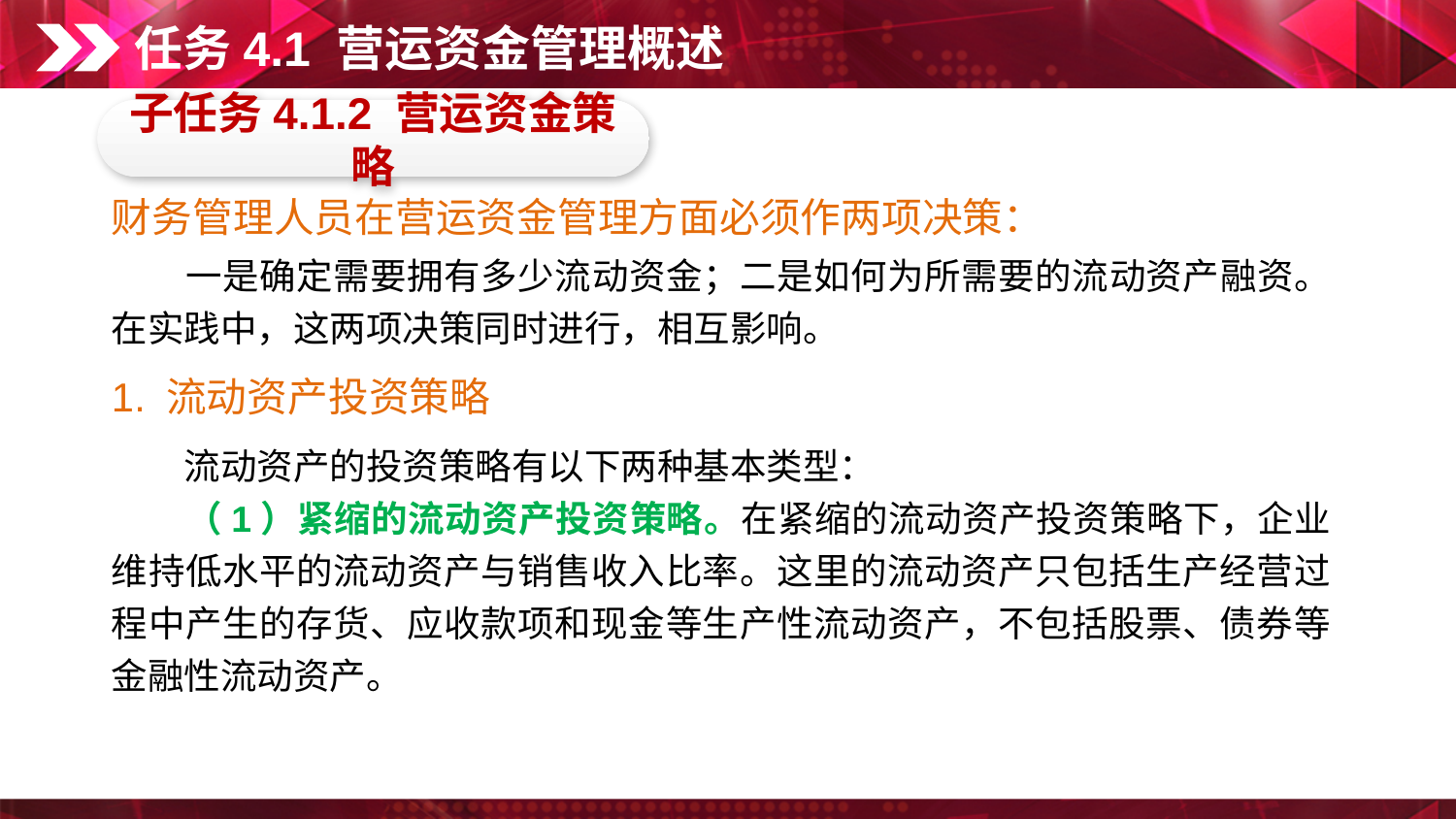

任务4.1 营运资金管理概述

子任务4.1.2 营运资金策略
财务管理人员在营运资金管理方面必须作两项决策：
　　一是确定需要拥有多少流动资金；二是如何为所需要的流动资产融资。在实践中，这两项决策同时进行，相互影响。
1. 流动资产投资策略
　　流动资产的投资策略有以下两种基本类型：
　　（1）紧缩的流动资产投资策略。在紧缩的流动资产投资策略下，企业维持低水平的流动资产与销售收入比率。这里的流动资产只包括生产经营过程中产生的存货、应收款项和现金等生产性流动资产，不包括股票、债券等金融性流动资产。